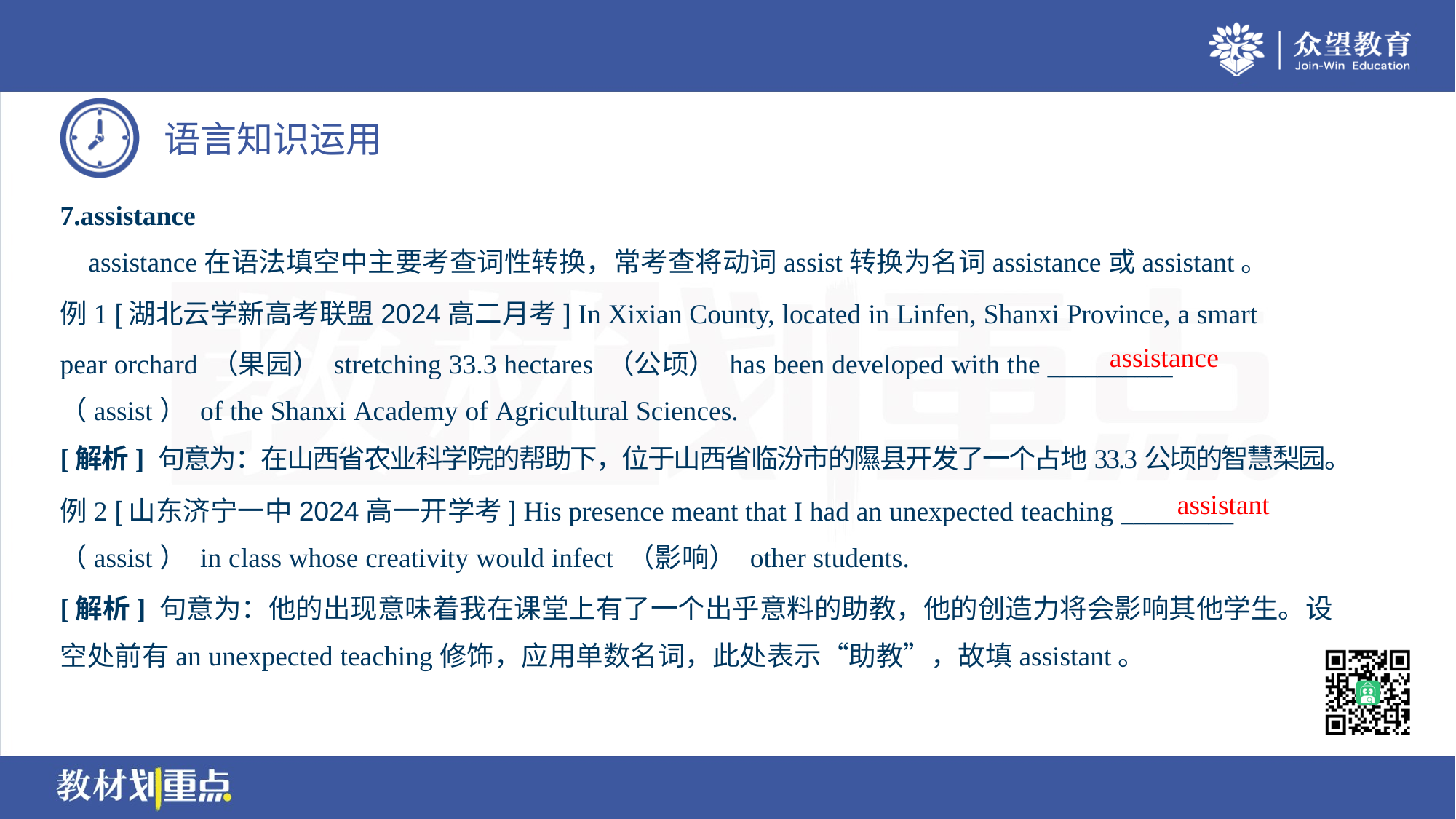

7.assistance
    assistance在语法填空中主要考查词性转换，常考查将动词assist转换为名词assistance或assistant。
例1 [湖北云学新高考联盟2024高二月考] In Xixian County, located in Linfen, Shanxi Province, a smart
pear orchard （果园） stretching 33.3 hectares （公顷） has been developed with the __________
（assist） of the Shanxi Academy of Agricultural Sciences.
assistance
[解析] 句意为：在山西省农业科学院的帮助下，位于山西省临汾市的隰县开发了一个占地33.3公顷的智慧梨园。
assistant
例2 [山东济宁一中2024高一开学考] His presence meant that I had an unexpected teaching _________
（assist） in class whose creativity would infect （影响） other students.
[解析] 句意为：他的出现意味着我在课堂上有了一个出乎意料的助教，他的创造力将会影响其他学生。设
空处前有an unexpected teaching修饰，应用单数名词，此处表示“助教”，故填assistant。